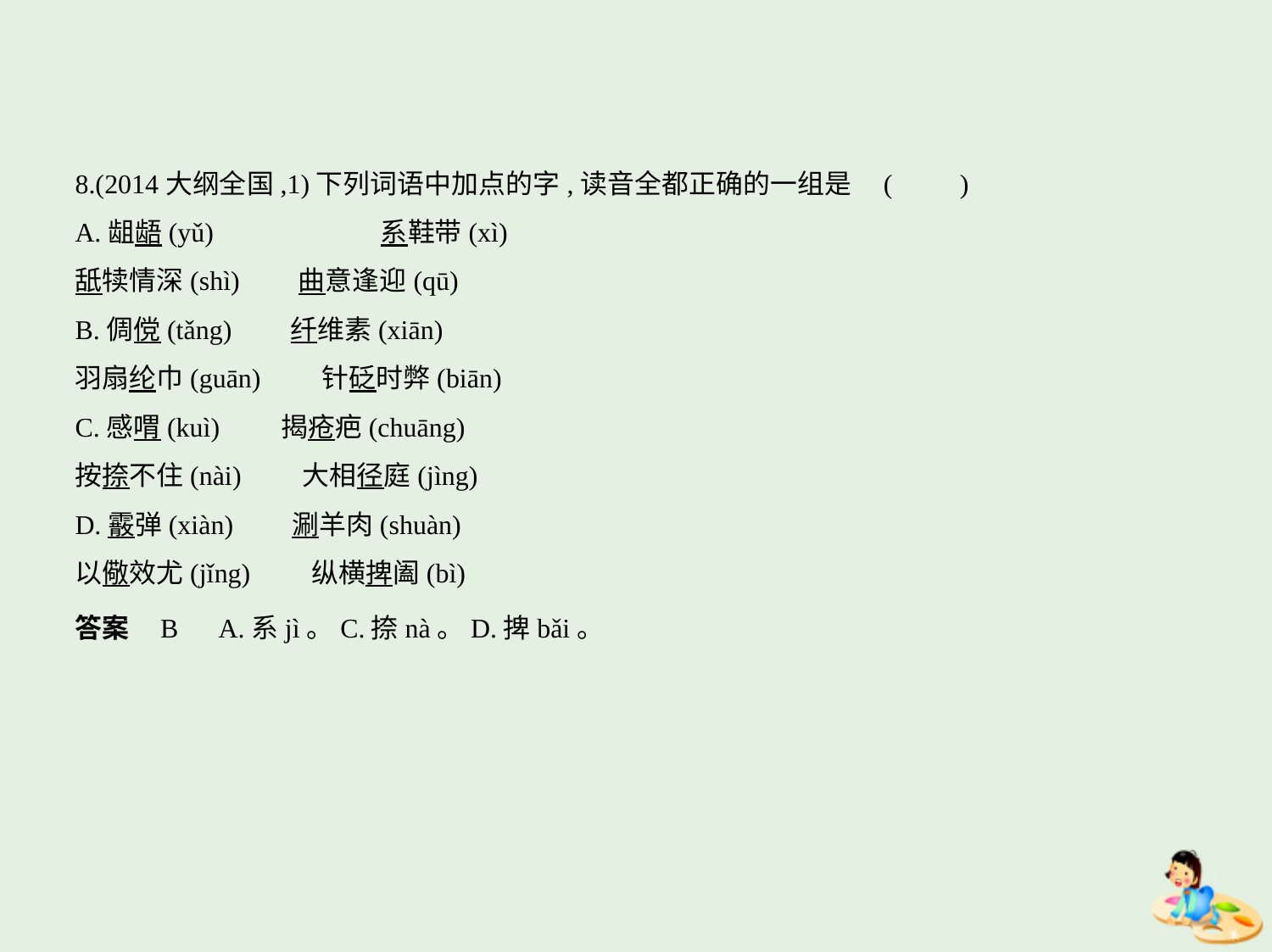

8.(2014大纲全国,1)下列词语中加点的字,读音全都正确的一组是 (　　)
A.龃龉(yǔ)　　　　　    系鞋带(xì)
舐犊情深(shì)　    曲意逢迎(qū)
B.倜傥(tǎng)　    纤维素(xiān)
羽扇纶巾(guān)　　针砭时弊(biān)
C.感喟(kuì)　　揭疮疤(chuāng)
按捺不住(nài)　　大相径庭(jìng)
D.霰弹(xiàn)　    涮羊肉(shuàn)
以儆效尤(jǐng)　　纵横捭阖(bì)
答案    B　A.系jì。C.捺nà。D.捭bǎi。